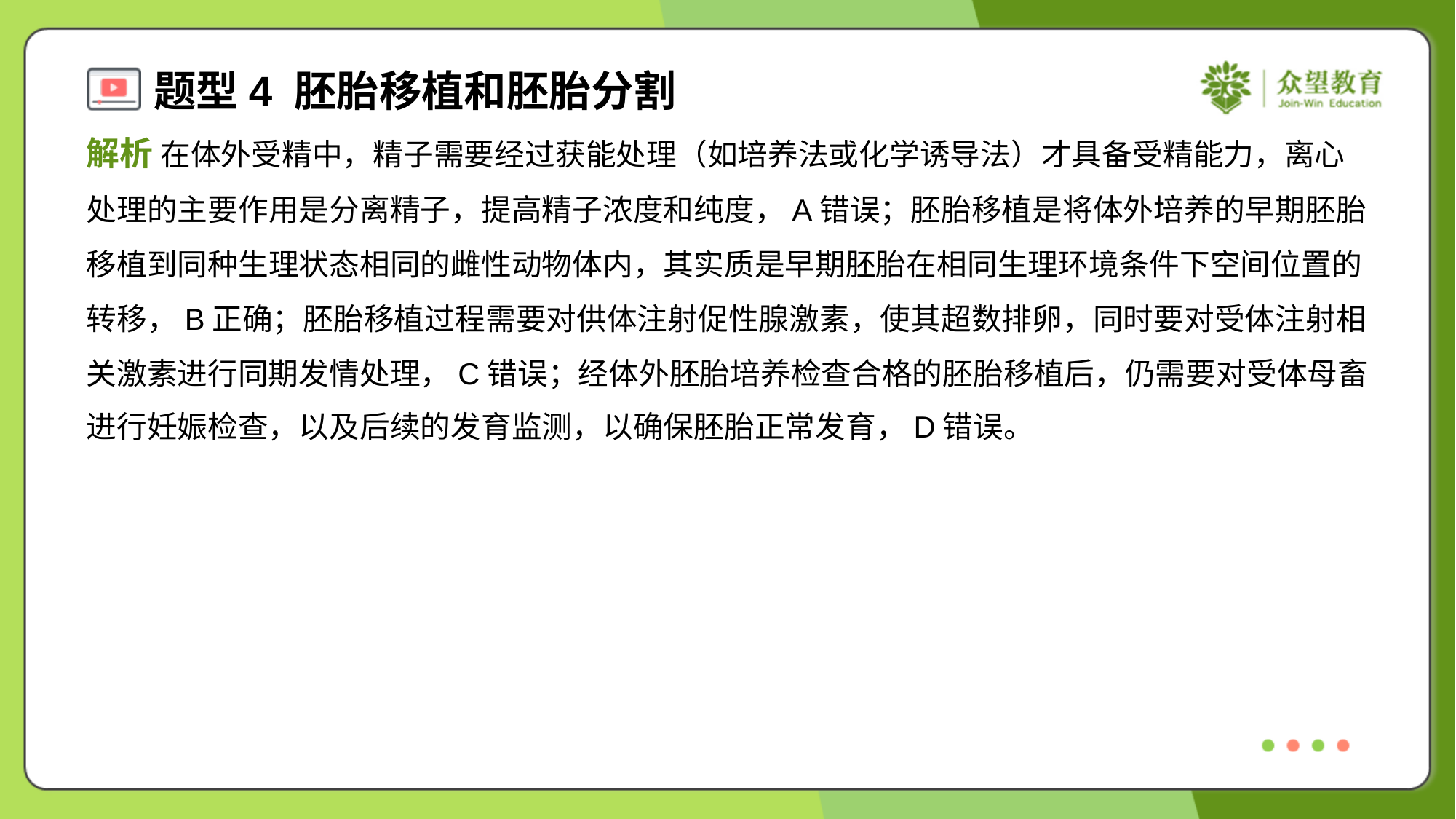

解析 在体外受精中，精子需要经过获能处理（如培养法或化学诱导法）才具备受精能力，离心
处理的主要作用是分离精子，提高精子浓度和纯度，A错误；胚胎移植是将体外培养的早期胚胎
移植到同种生理状态相同的雌性动物体内，其实质是早期胚胎在相同生理环境条件下空间位置的
转移，B正确；胚胎移植过程需要对供体注射促性腺激素，使其超数排卵，同时要对受体注射相
关激素进行同期发情处理，C错误；经体外胚胎培养检查合格的胚胎移植后，仍需要对受体母畜
进行妊娠检查，以及后续的发育监测，以确保胚胎正常发育，D错误。